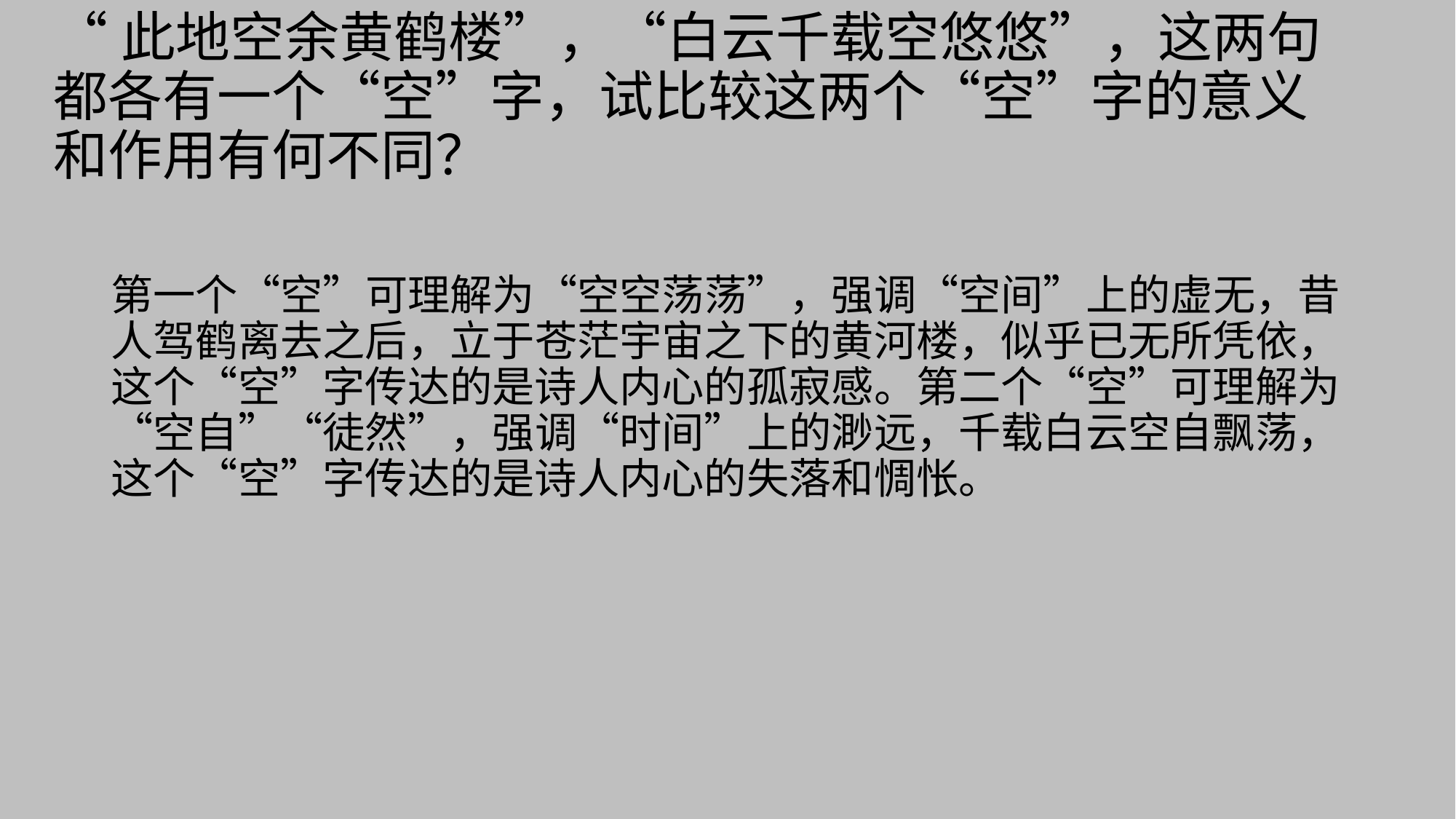

# “此地空余黄鹤楼”，“白云千载空悠悠”，这两句都各有一个“空”字，试比较这两个“空”字的意义和作用有何不同？
第一个“空”可理解为“空空荡荡”，强调“空间”上的虚无，昔人驾鹤离去之后，立于苍茫宇宙之下的黄河楼，似乎已无所凭依，这个“空”字传达的是诗人内心的孤寂感。第二个“空”可理解为“空自”“徒然”，强调“时间”上的渺远，千载白云空自飘荡，这个“空”字传达的是诗人内心的失落和惆怅。